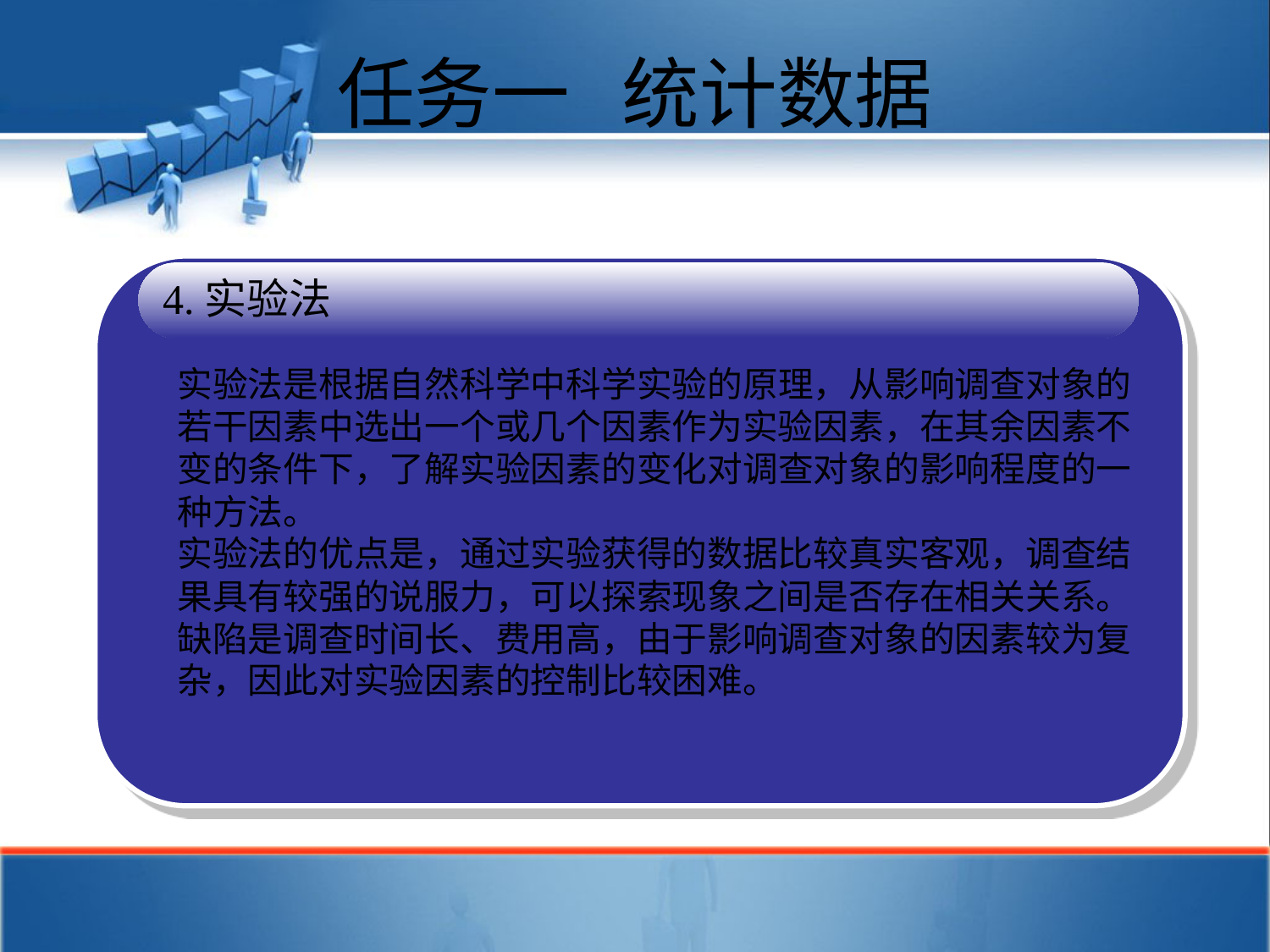

# 任务一   统计数据

4.实验法
实验法是根据自然科学中科学实验的原理，从影响调查对象的若干因素中选出一个或几个因素作为实验因素，在其余因素不变的条件下，了解实验因素的变化对调查对象的影响程度的一种方法。
实验法的优点是，通过实验获得的数据比较真实客观，调查结果具有较强的说服力，可以探索现象之间是否存在相关关系。缺陷是调查时间长、费用高，由于影响调查对象的因素较为复杂，因此对实验因素的控制比较困难。